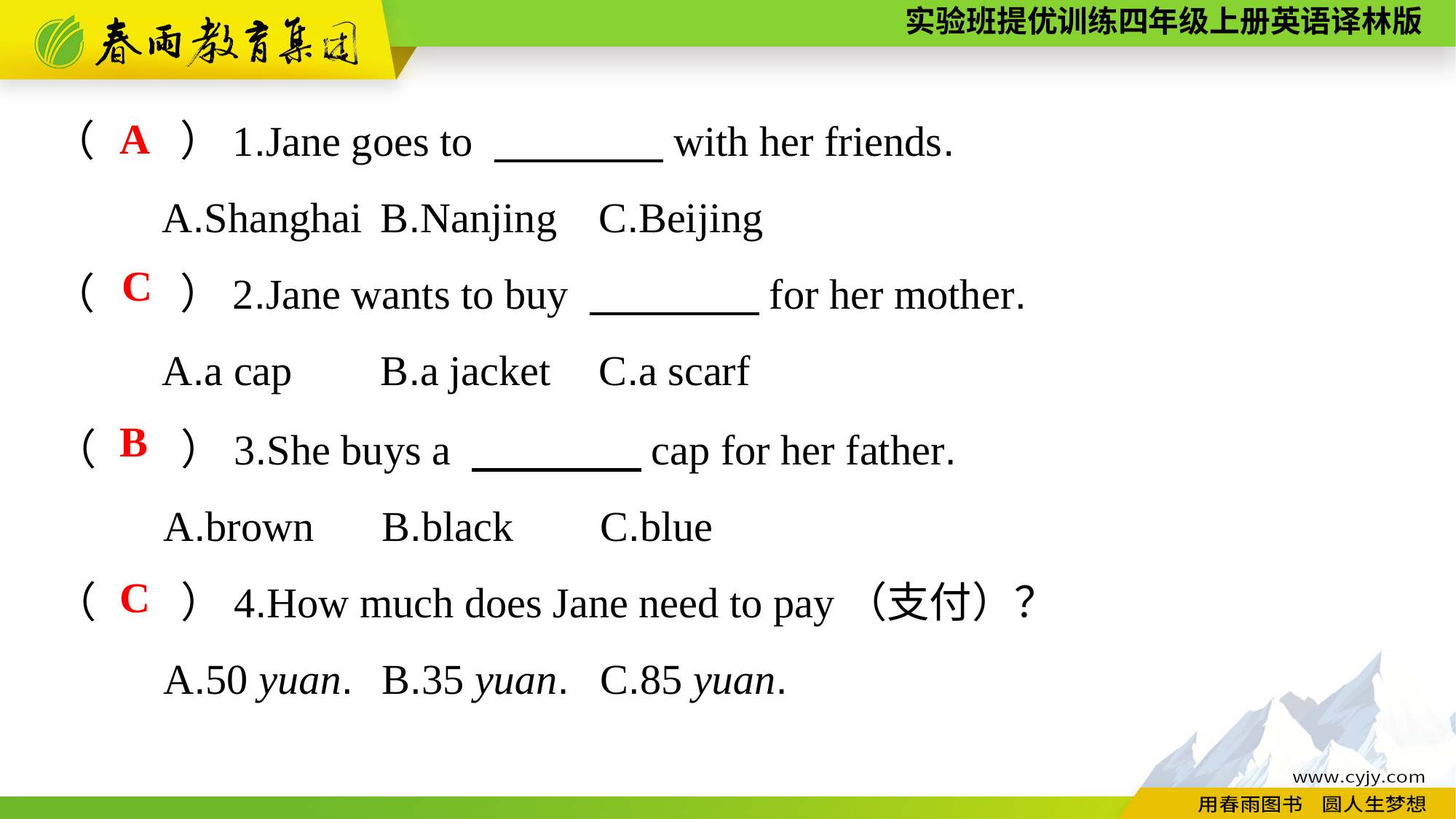

（　　）1.Jane goes to 　　　　with her friends.
	A.Shanghai	B.Nanjing	C.Beijing
（　　）2.Jane wants to buy 　　　　for her mother.
	A.a cap	B.a jacket	C.a scarf
A
C
（　　）3.She buys a 　　　　cap for her father.
	A.brown	B.black	C.blue
（　　）4.How much does Jane need to pay（支付）？
	A.50 yuan.	B.35 yuan.	C.85 yuan.
B
C